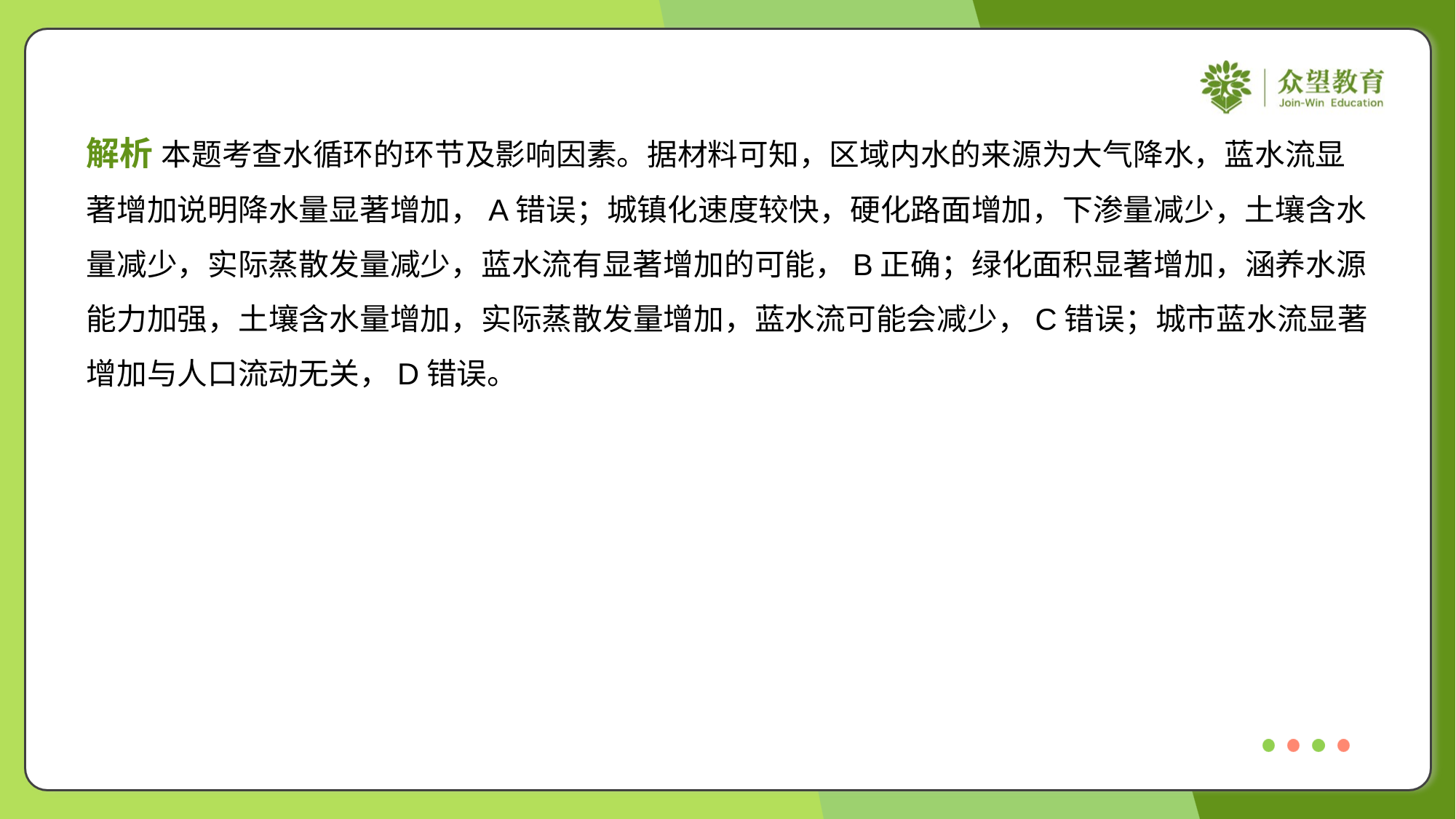

解析 本题考查水循环的环节及影响因素。据材料可知，区域内水的来源为大气降水，蓝水流显
著增加说明降水量显著增加，A错误；城镇化速度较快，硬化路面增加，下渗量减少，土壤含水
量减少，实际蒸散发量减少，蓝水流有显著增加的可能，B正确；绿化面积显著增加，涵养水源
能力加强，土壤含水量增加，实际蒸散发量增加，蓝水流可能会减少，C错误；城市蓝水流显著
增加与人口流动无关，D错误。